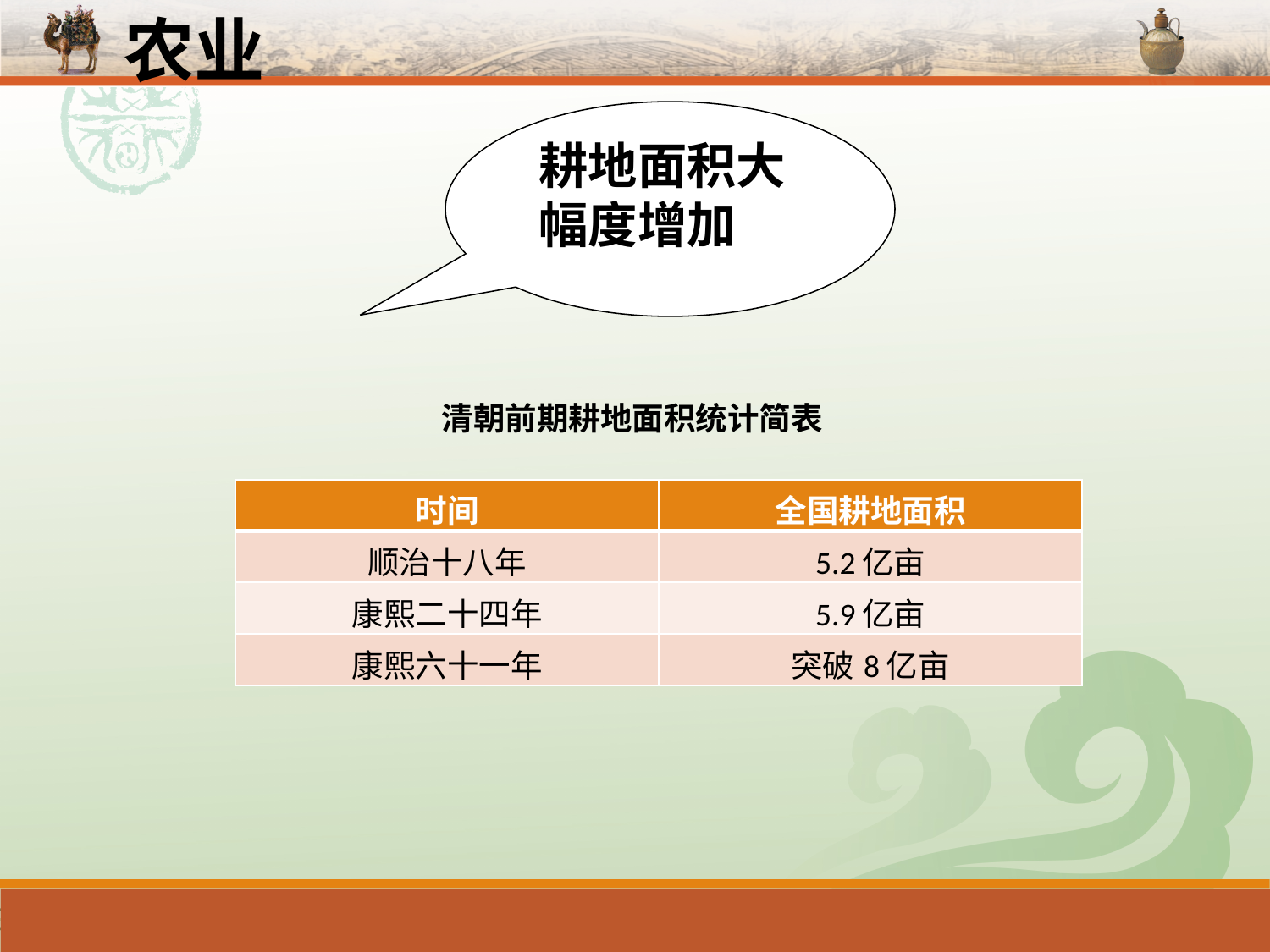

农业

耕地面积大幅度增加
清朝前期耕地面积统计简表
| 时间 | 全国耕地面积 |
| --- | --- |
| 顺治十八年 | 5.2亿亩 |
| 康熙二十四年 | 5.9亿亩 |
| 康熙六十一年 | 突破8亿亩 |